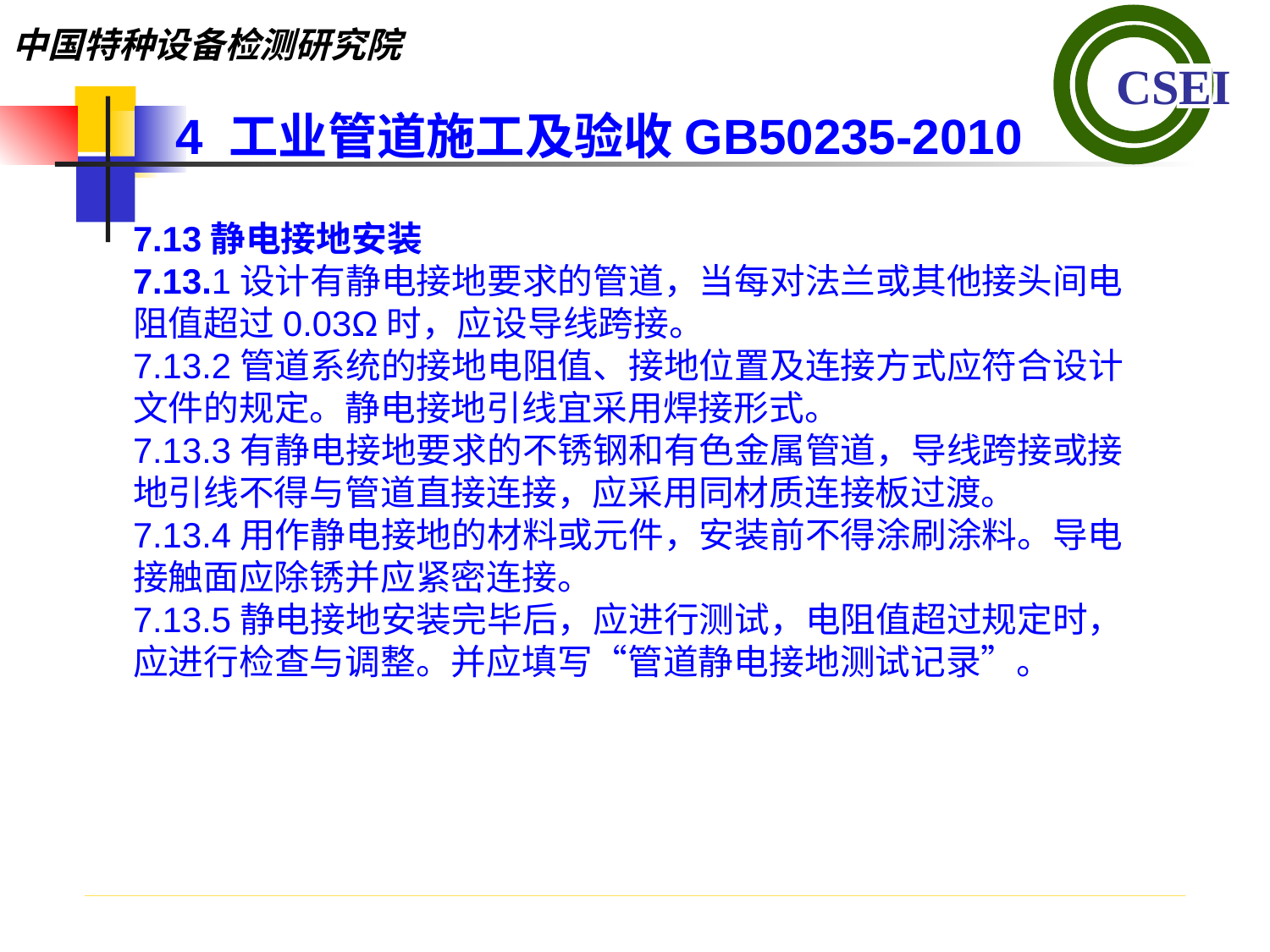

4 工业管道施工及验收GB50235-2010
7.13静电接地安装7.13.1设计有静电接地要求的管道，当每对法兰或其他接头间电阻值超过0.03Ω时，应设导线跨接。7.13.2管道系统的接地电阻值、接地位置及连接方式应符合设计文件的规定。静电接地引线宜采用焊接形式。7.13.3有静电接地要求的不锈钢和有色金属管道，导线跨接或接地引线不得与管道直接连接，应采用同材质连接板过渡。7.13.4用作静电接地的材料或元件，安装前不得涂刷涂料。导电接触面应除锈并应紧密连接。7.13.5静电接地安装完毕后，应进行测试，电阻值超过规定时，应进行检查与调整。并应填写“管道静电接地测试记录”。